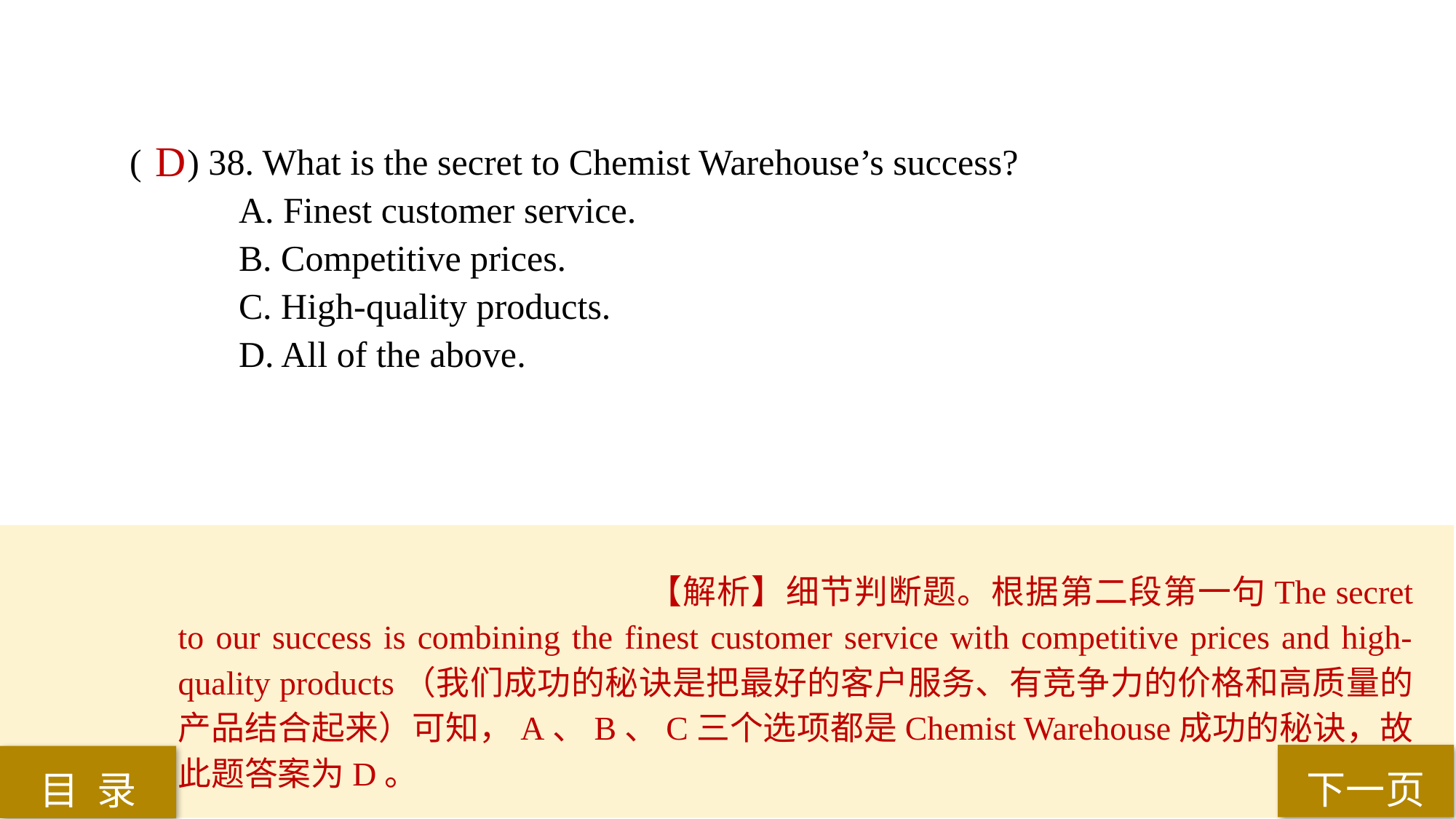

D
(     ) 38. What is the secret to Chemist Warehouse’s success?
A. Finest customer service.
B. Competitive prices.
C. High-quality products.
D. All of the above.
【解析】细节判断题。根据第二段第一句The secret to our success is combining the finest customer service with competitive prices and high-quality products（我们成功的秘诀是把最好的客户服务、有竞争力的价格和高质量的产品结合起来）可知，A、B、C三个选项都是Chemist Warehouse成功的秘诀，故此题答案为D。